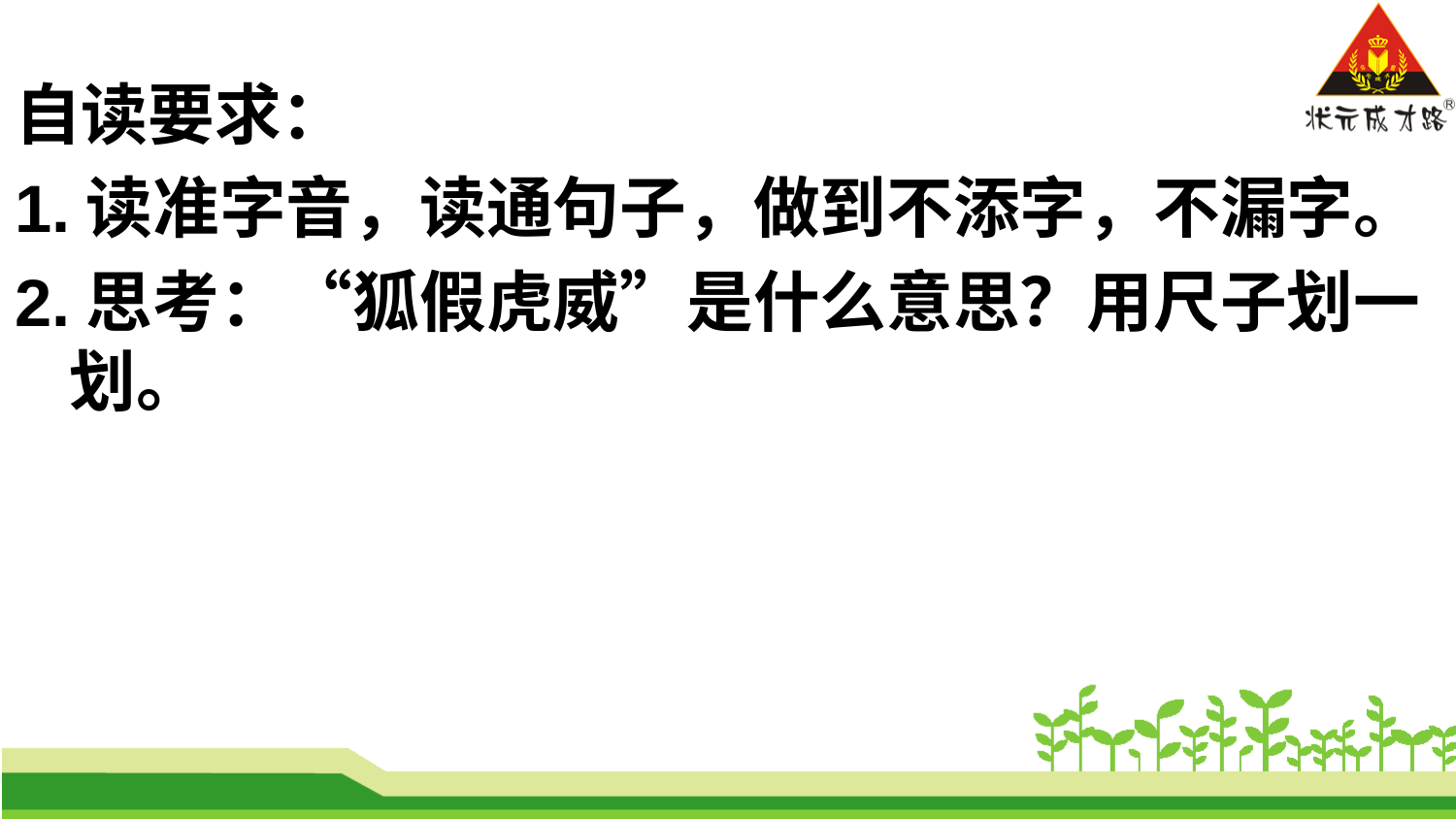

自读要求：
1.读准字音，读通句子，做到不添字，不漏字。
2.思考：“狐假虎威”是什么意思？用尺子划一划。